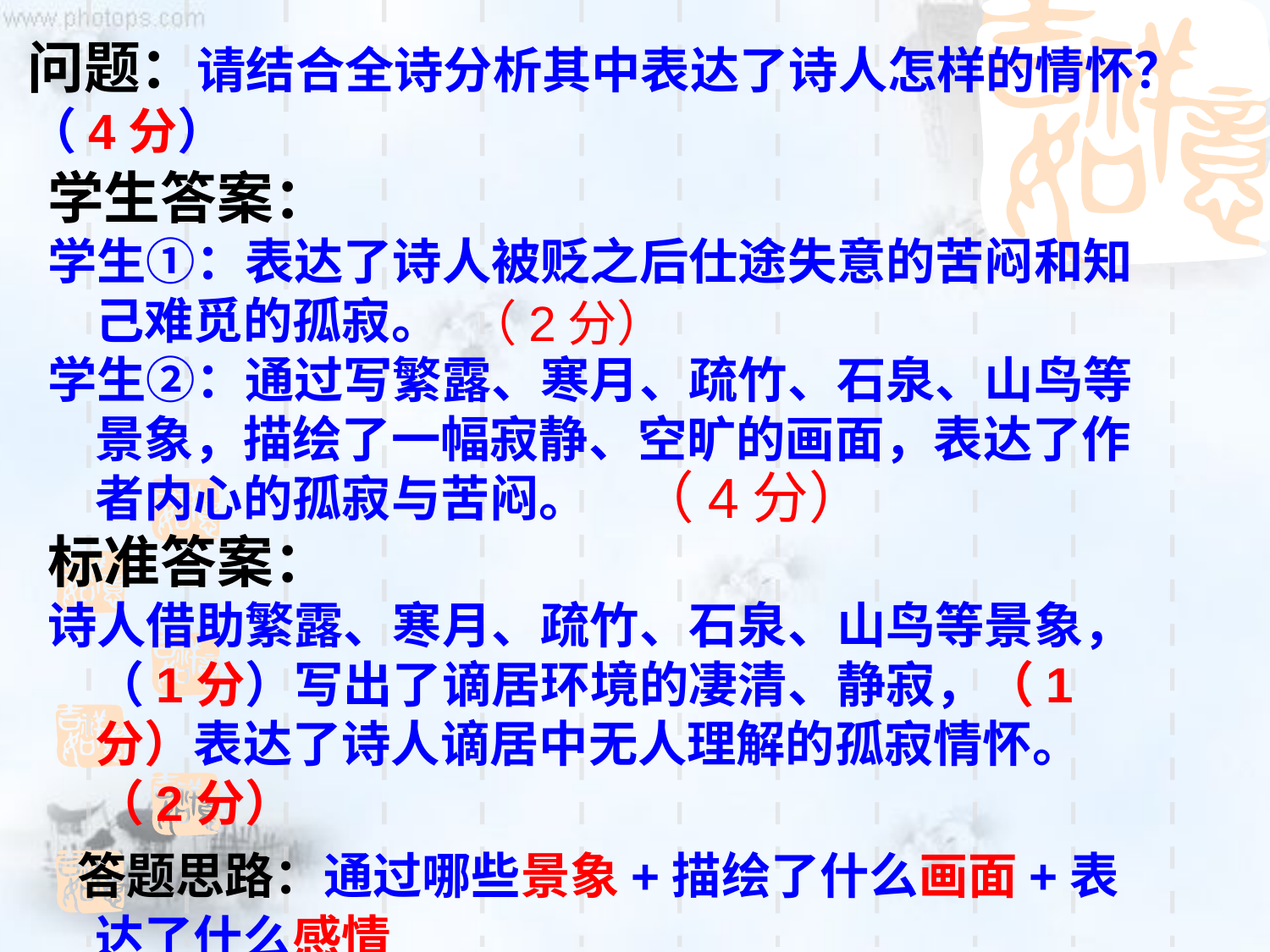

问题：请结合全诗分析其中表达了诗人怎样的情怀？（4分）

学生答案：
学生①：表达了诗人被贬之后仕途失意的苦闷和知己难觅的孤寂。
学生②：通过写繁露、寒月、疏竹、石泉、山鸟等景象，描绘了一幅寂静、空旷的画面，表达了作者内心的孤寂与苦闷。
标准答案：
诗人借助繁露、寒月、疏竹、石泉、山鸟等景象，（1分）写出了谪居环境的凄清、静寂，（1分）表达了诗人谪居中无人理解的孤寂情怀。（2分）
 答题思路：通过哪些景象+描绘了什么画面+表达了什么感情

（2分）
（4分）